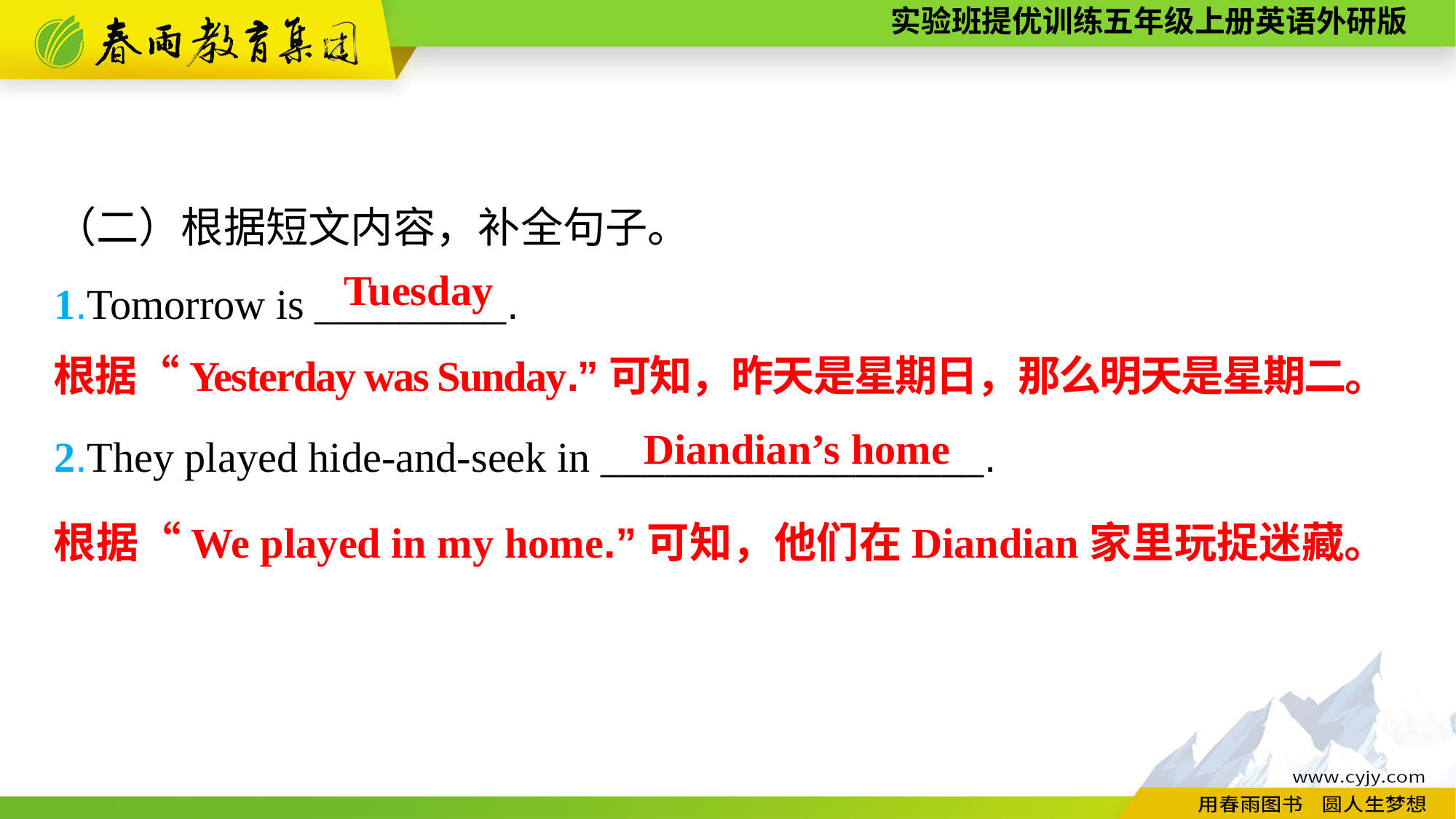

（二）根据短文内容，补全句子。
1.Tomorrow is _________.

2.They played hide-and-seek in __________________.

Tuesday
根据“Yesterday was Sunday.”可知，昨天是星期日，那么明天是星期二。
Diandian’s home
根据“We played in my home.”可知，他们在Diandian家里玩捉迷藏。